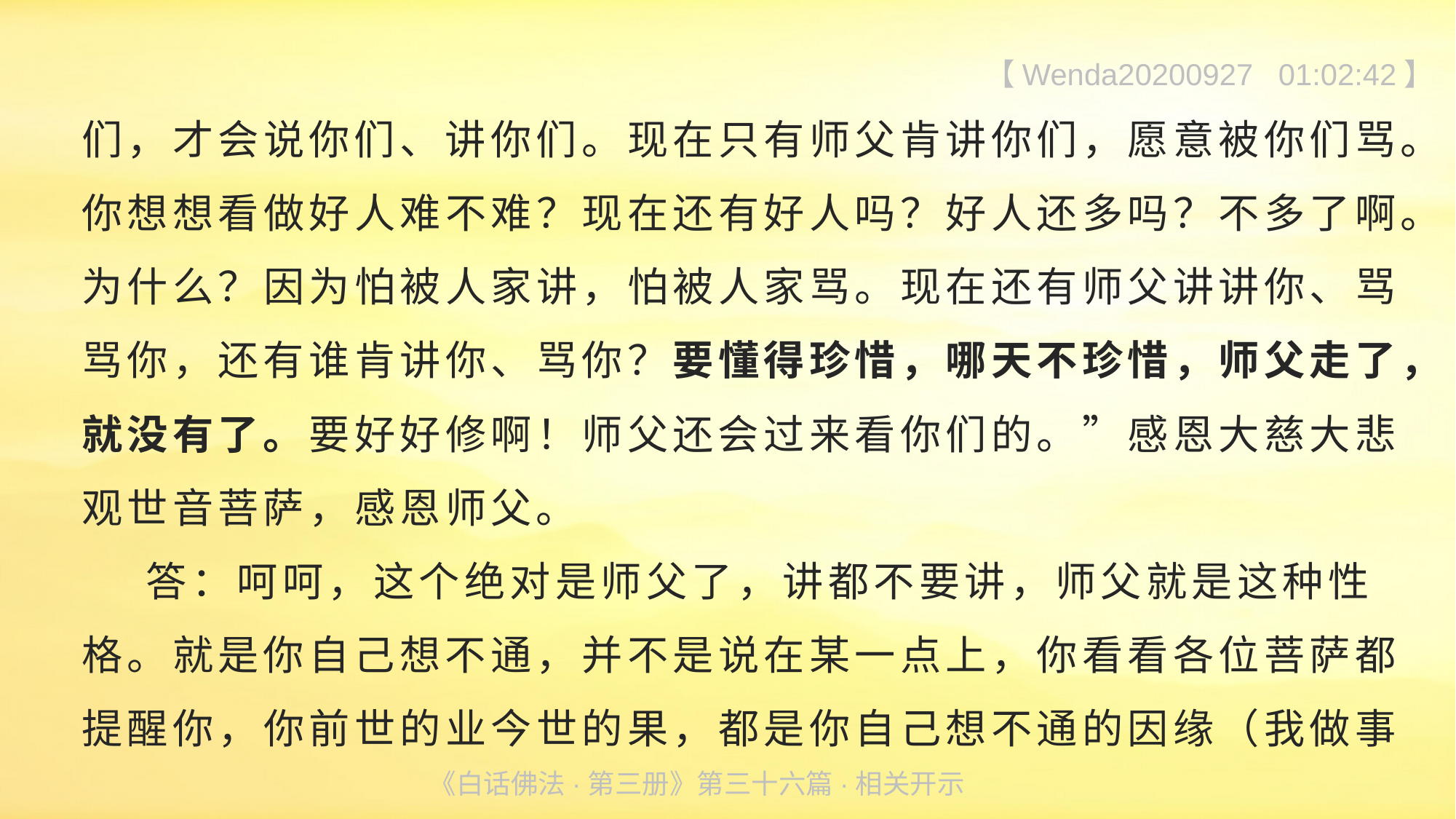

【Wenda20200927   01:02:42】
们，才会说你们、讲你们。现在只有师父肯讲你们，愿意被你们骂。你想想看做好人难不难？现在还有好人吗？好人还多吗？不多了啊。为什么？因为怕被人家讲，怕被人家骂。现在还有师父讲讲你、骂骂你，还有谁肯讲你、骂你？要懂得珍惜，哪天不珍惜，师父走了，就没有了。要好好修啊！师父还会过来看你们的。”感恩大慈大悲观世音菩萨，感恩师父。
    答：呵呵，这个绝对是师父了，讲都不要讲，师父就是这种性格。就是你自己想不通，并不是说在某一点上，你看看各位菩萨都提醒你，你前世的业今世的果，都是你自己想不通的因缘（我做事
《白话佛法·第三册》第三十六篇·相关开示